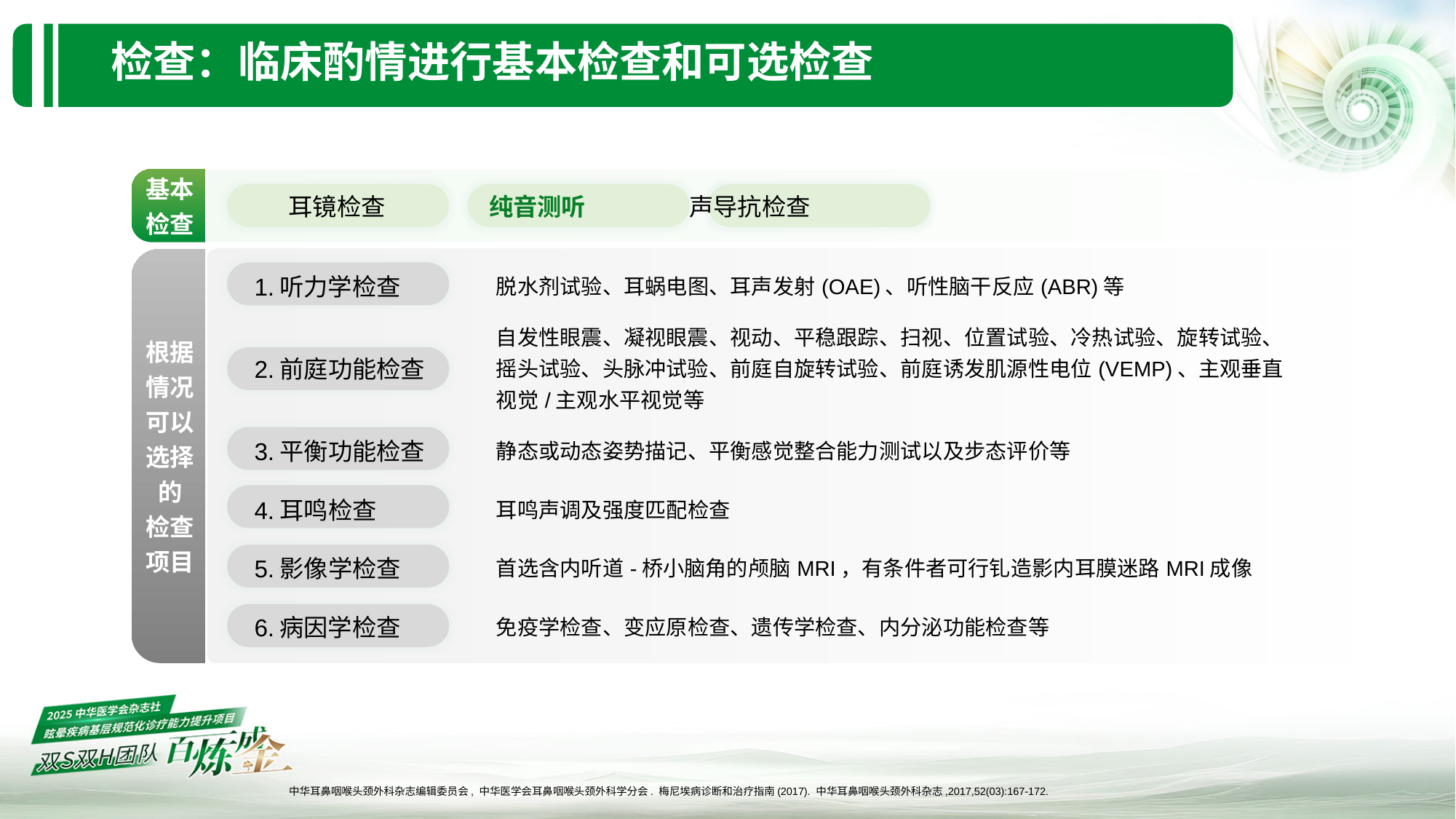

# 检查：临床酌情进行基本检查和可选检查
| 基本检查 |  | 耳镜检查 纯音测听 声导抗检查 |  |
| --- | --- | --- | --- |
| 根据情况可以选择 的 检查项目 |  | 1.听力学检查 | 脱水剂试验、耳蜗电图、耳声发射(OAE)、听性脑干反应(ABR)等 |
|  |  | 2.前庭功能检查 | 自发性眼震、凝视眼震、视动、平稳跟踪、扫视、位置试验、冷热试验、旋转试验、摇头试验、头脉冲试验、前庭自旋转试验、前庭诱发肌源性电位(VEMP)、主观垂直视觉/主观水平视觉等 |
|  |  | 3.平衡功能检查 | 静态或动态姿势描记、平衡感觉整合能力测试以及步态评价等 |
|  |  | 4.耳鸣检查 | 耳鸣声调及强度匹配检查 |
|  |  | 5.影像学检查 | 首选含内听道-桥小脑角的颅脑MRI，有条件者可行钆造影内耳膜迷路MRI成像 |
|  |  | 6.病因学检查 | 免疫学检查、变应原检查、遗传学检查、内分泌功能检查等 |

中华耳鼻咽喉头颈外科杂志编辑委员会, 中华医学会耳鼻咽喉头颈外科学分会. 梅尼埃病诊断和治疗指南(2017). 中华耳鼻咽喉头颈外科杂志,2017,52(03):167-172.